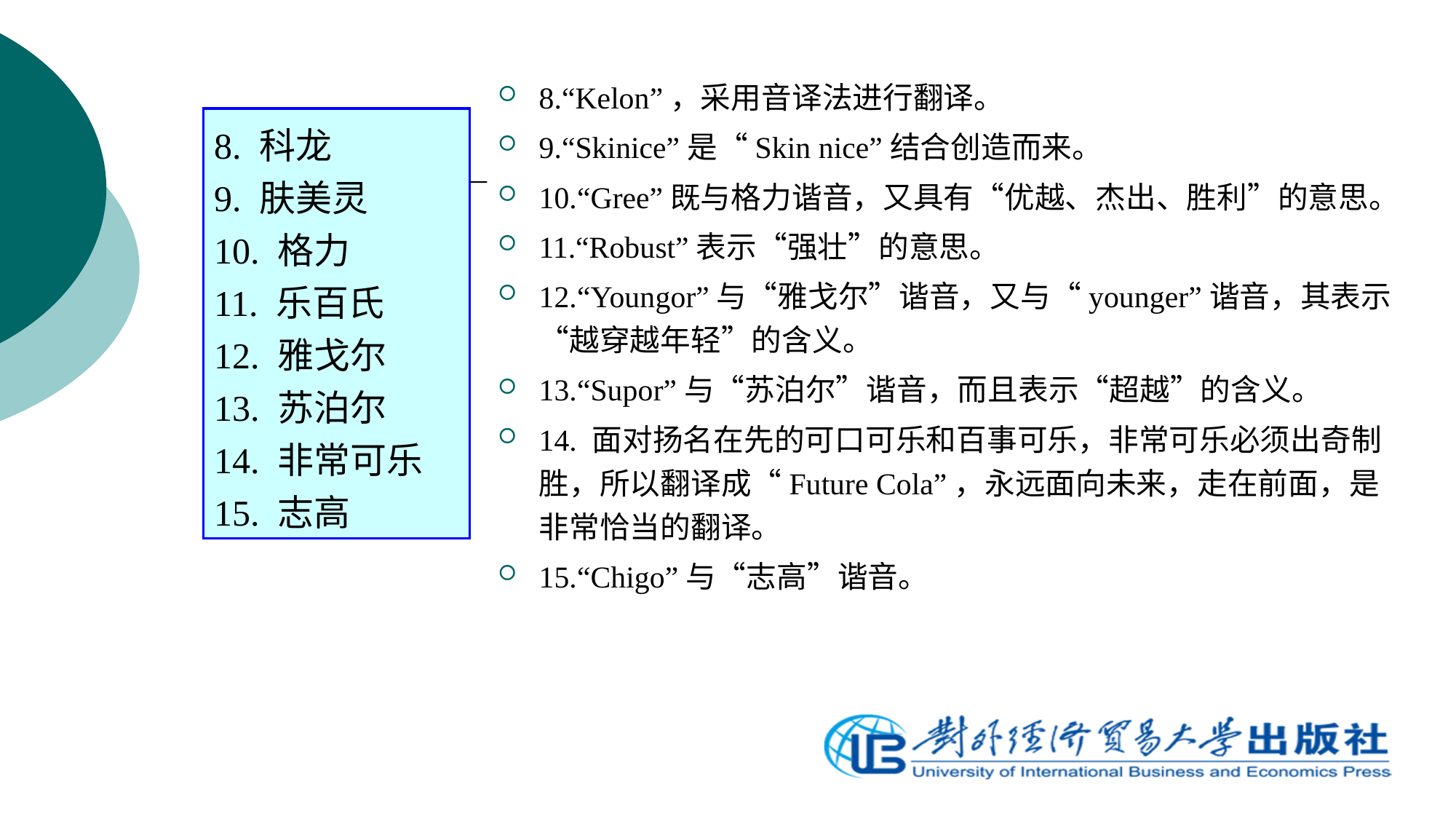

8.“Kelon”，采用音译法进行翻译。
9.“Skinice”是“Skin nice”结合创造而来。
10.“Gree”既与格力谐音，又具有“优越、杰出、胜利”的意思。
11.“Robust”表示“强壮”的意思。
12.“Youngor”与“雅戈尔”谐音，又与“younger”谐音，其表示“越穿越年轻”的含义。
13.“Supor”与“苏泊尔”谐音，而且表示“超越”的含义。
14. 面对扬名在先的可口可乐和百事可乐，非常可乐必须出奇制胜，所以翻译成“Future Cola”，永远面向未来，走在前面，是非常恰当的翻译。
15.“Chigo”与“志高”谐音。
8. 科龙
9. 肤美灵
10. 格力
11. 乐百氏
12. 雅戈尔
13. 苏泊尔
14. 非常可乐
15. 志高